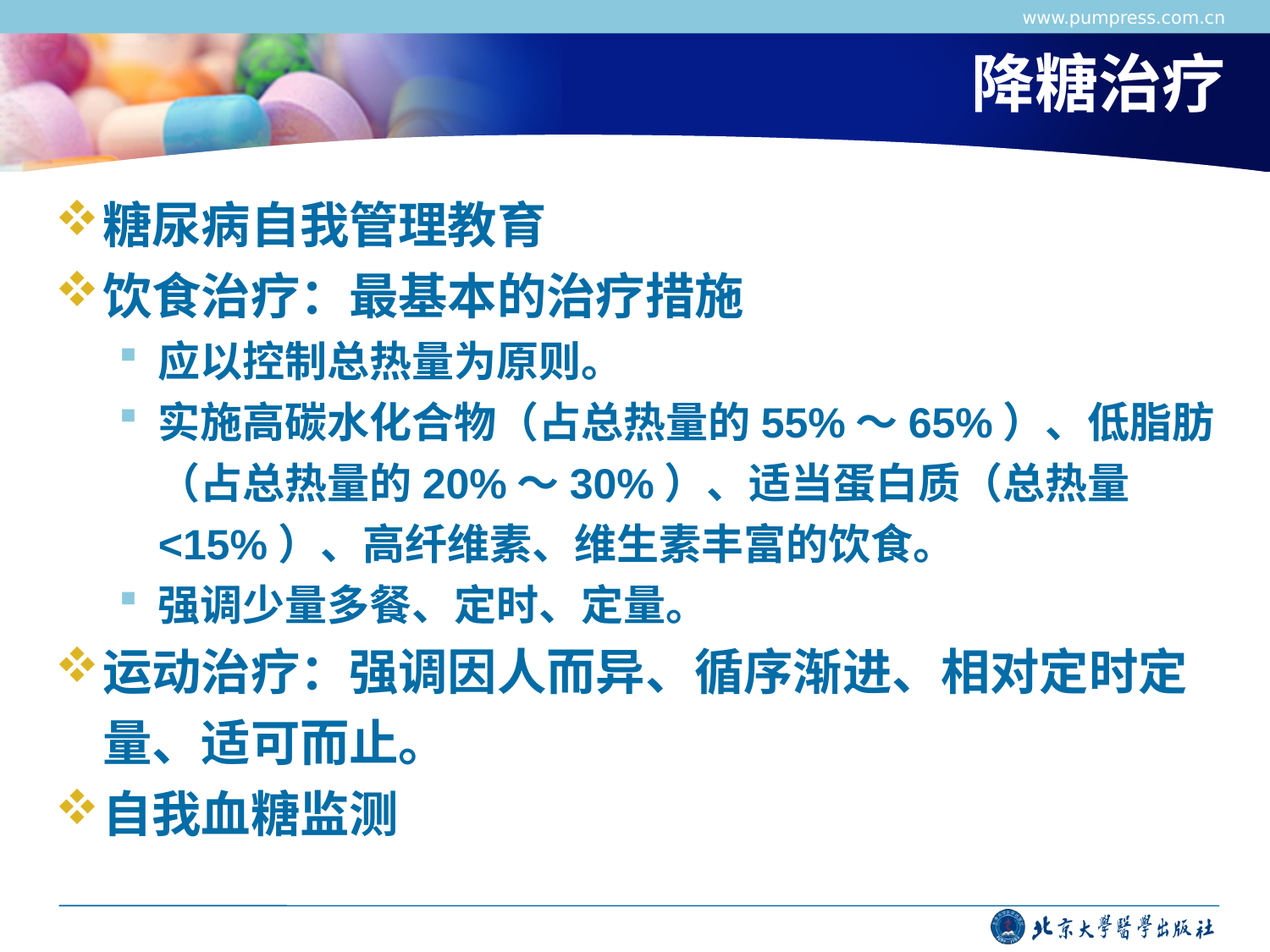

www.pumpress.com.cn
# 降糖治疗
糖尿病自我管理教育
饮食治疗：最基本的治疗措施
应以控制总热量为原则。
实施高碳水化合物（占总热量的55%～65%）、低脂肪（占总热量的20%～30%）、适当蛋白质（总热量<15%）、高纤维素、维生素丰富的饮食。
强调少量多餐、定时、定量。
运动治疗：强调因人而异、循序渐进、相对定时定量、适可而止。
自我血糖监测